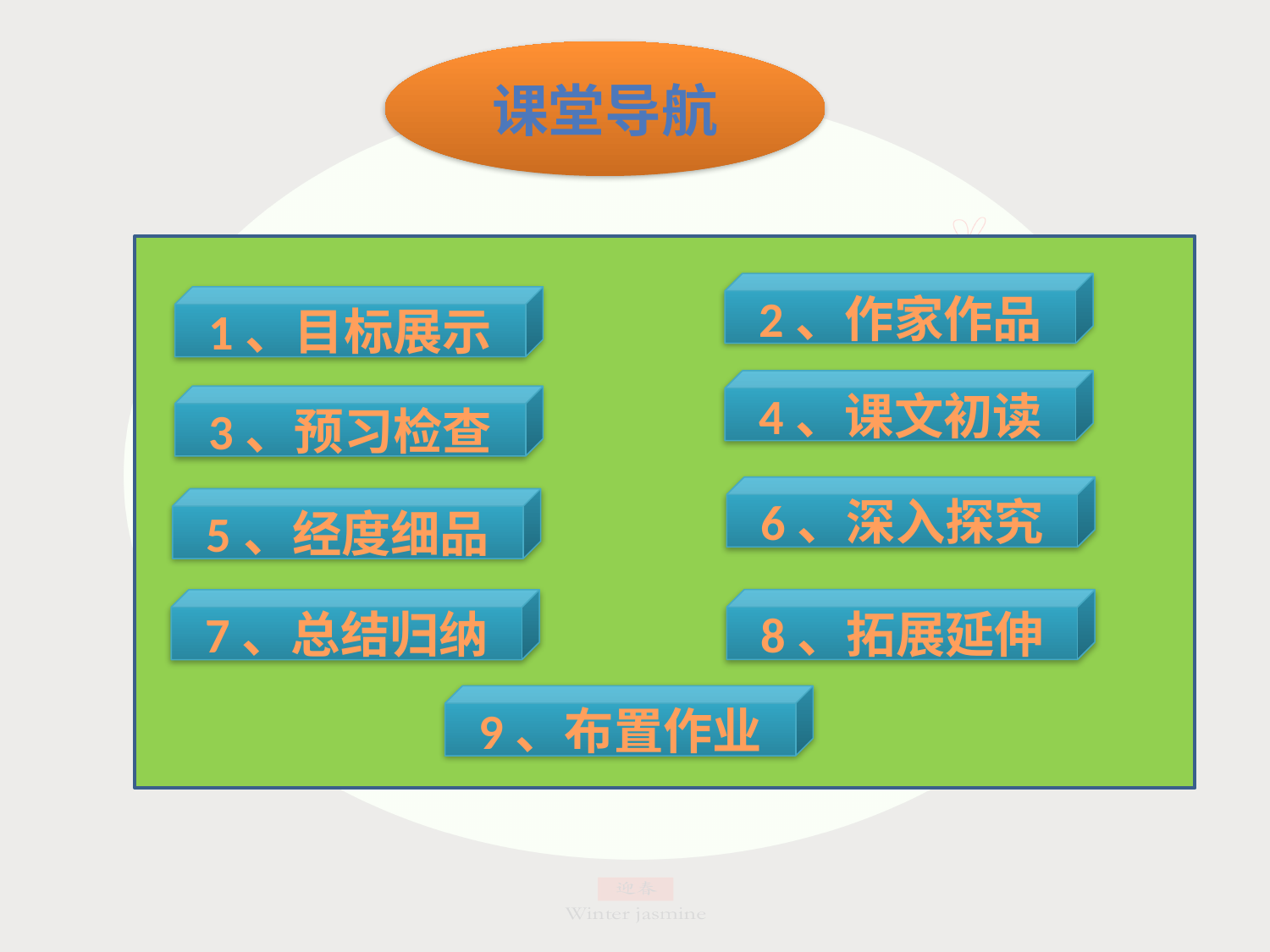

课堂导航

2、作家作品
1、目标展示
4、课文初读
3、预习检查
6、深入探究
5、经度细品
8、拓展延伸
7、总结归纳
9、布置作业